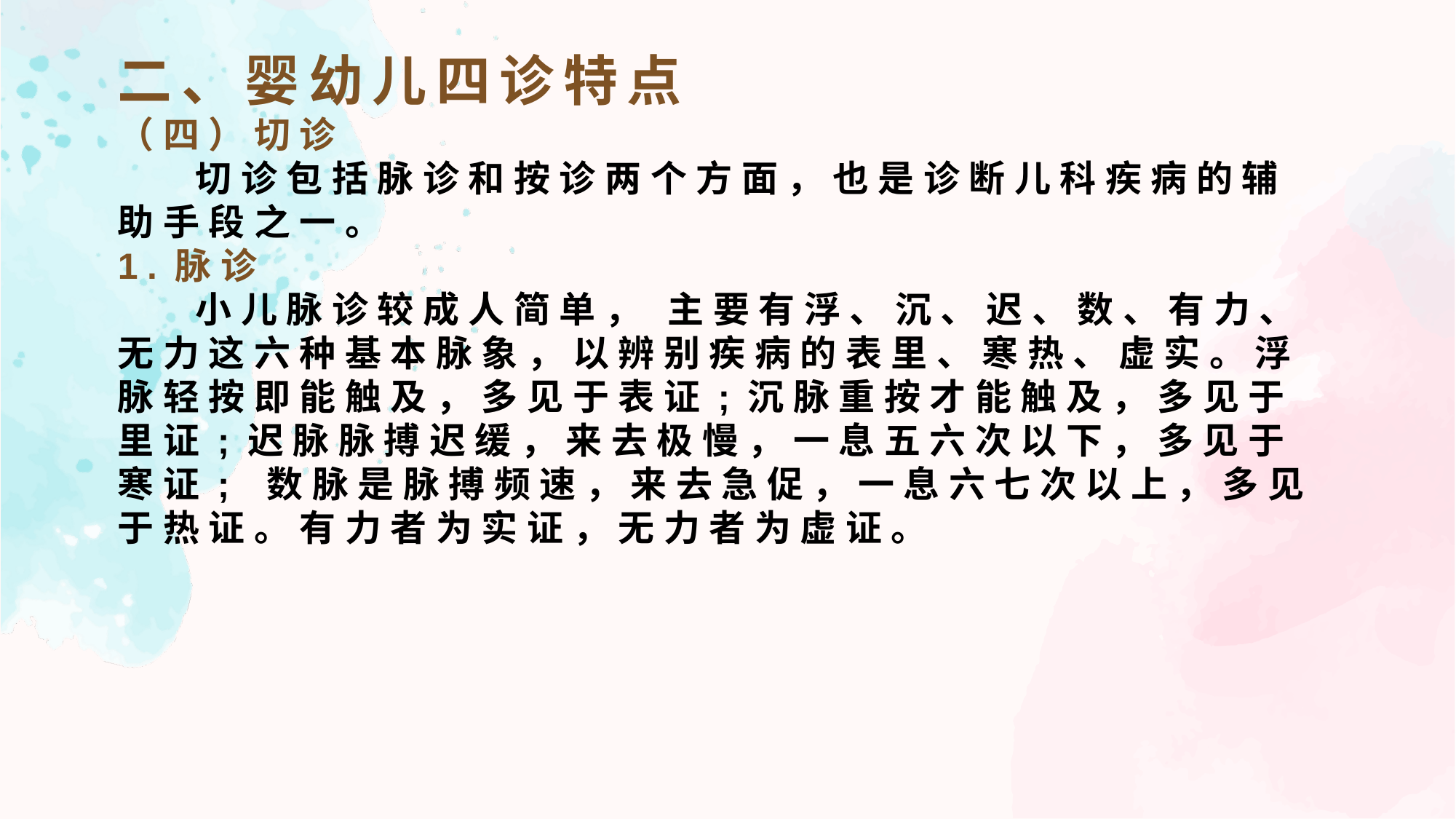

二、婴幼儿四诊特点
（四）切诊
    切诊包括脉诊和按诊两个方面，也是诊断儿科疾病的辅助手段之一。
1.脉诊
    小儿脉诊较成人简单， 主要有浮、沉、迟、数、有力、无力这六种基本脉象，以辨别疾病的表里、寒热、虚实。浮脉轻按即能触及，多见于表证;沉脉重按才能触及，多见于里证;迟脉脉搏迟缓，来去极慢，一息五六次以下，多见于寒证; 数脉是脉搏频速，来去急促，一息六七次以上，多见于热证。有力者为实证，无力者为虚证。